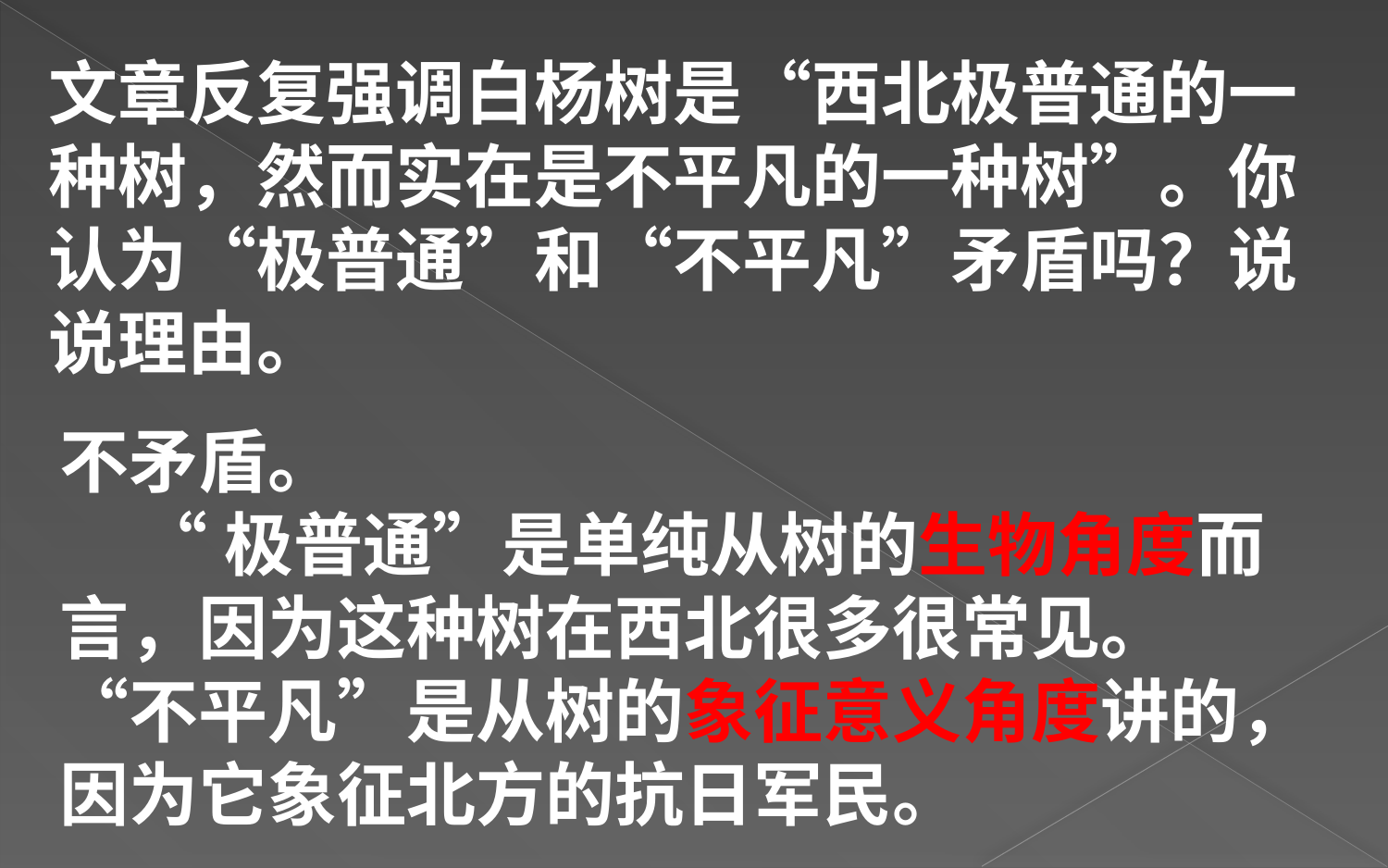

文章反复强调白杨树是“西北极普通的一种树，然而实在是不平凡的一种树”。你认为“极普通”和“不平凡”矛盾吗？说说理由。
不矛盾。
     “极普通”是单纯从树的生物角度而言，因为这种树在西北很多很常见。“不平凡”是从树的象征意义角度讲的，因为它象征北方的抗日军民。